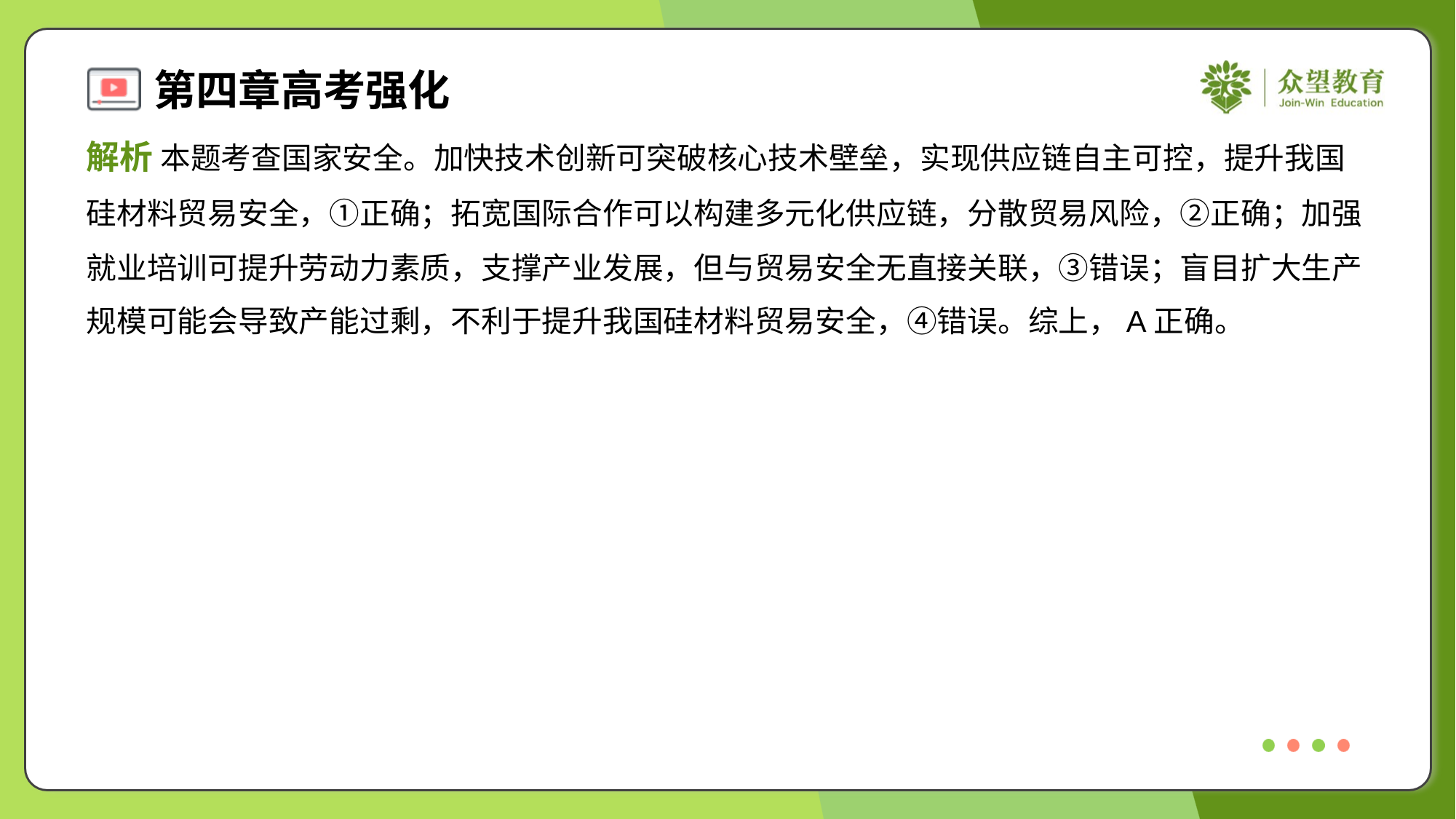

解析 本题考查国家安全。加快技术创新可突破核心技术壁垒，实现供应链自主可控，提升我国
硅材料贸易安全，①正确；拓宽国际合作可以构建多元化供应链，分散贸易风险，②正确；加强
就业培训可提升劳动力素质，支撑产业发展，但与贸易安全无直接关联，③错误；盲目扩大生产
规模可能会导致产能过剩，不利于提升我国硅材料贸易安全，④错误。综上，A正确。